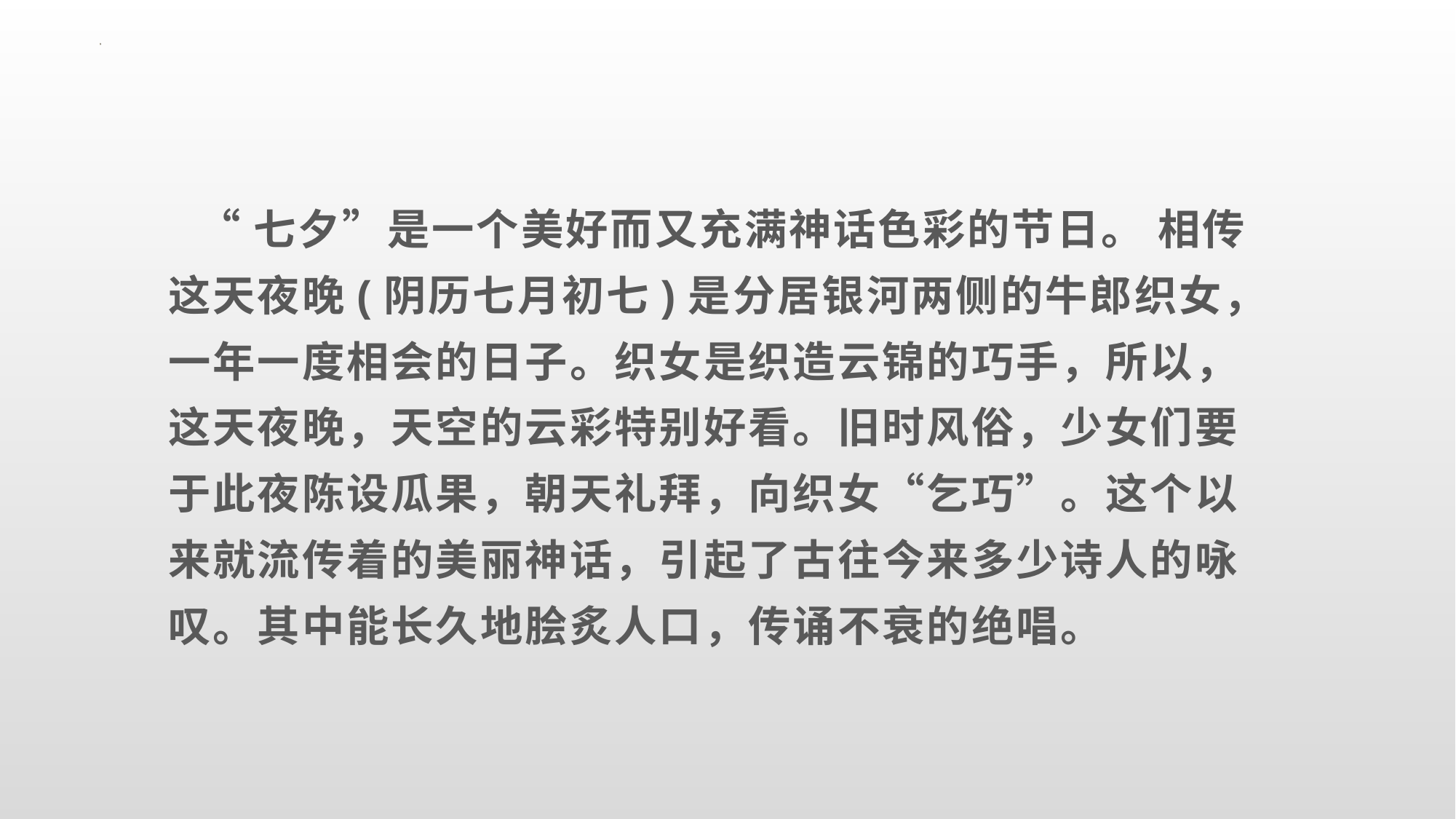

“七夕”是一个美好而又充满神话色彩的节日。 相传这天夜晚(阴历七月初七)是分居银河两侧的牛郎织女，一年一度相会的日子。织女是织造云锦的巧手，所以，这天夜晚，天空的云彩特别好看。旧时风俗，少女们要于此夜陈设瓜果，朝天礼拜，向织女“乞巧”。这个以来就流传着的美丽神话，引起了古往今来多少诗人的咏叹。其中能长久地脍炙人口，传诵不衰的绝唱。